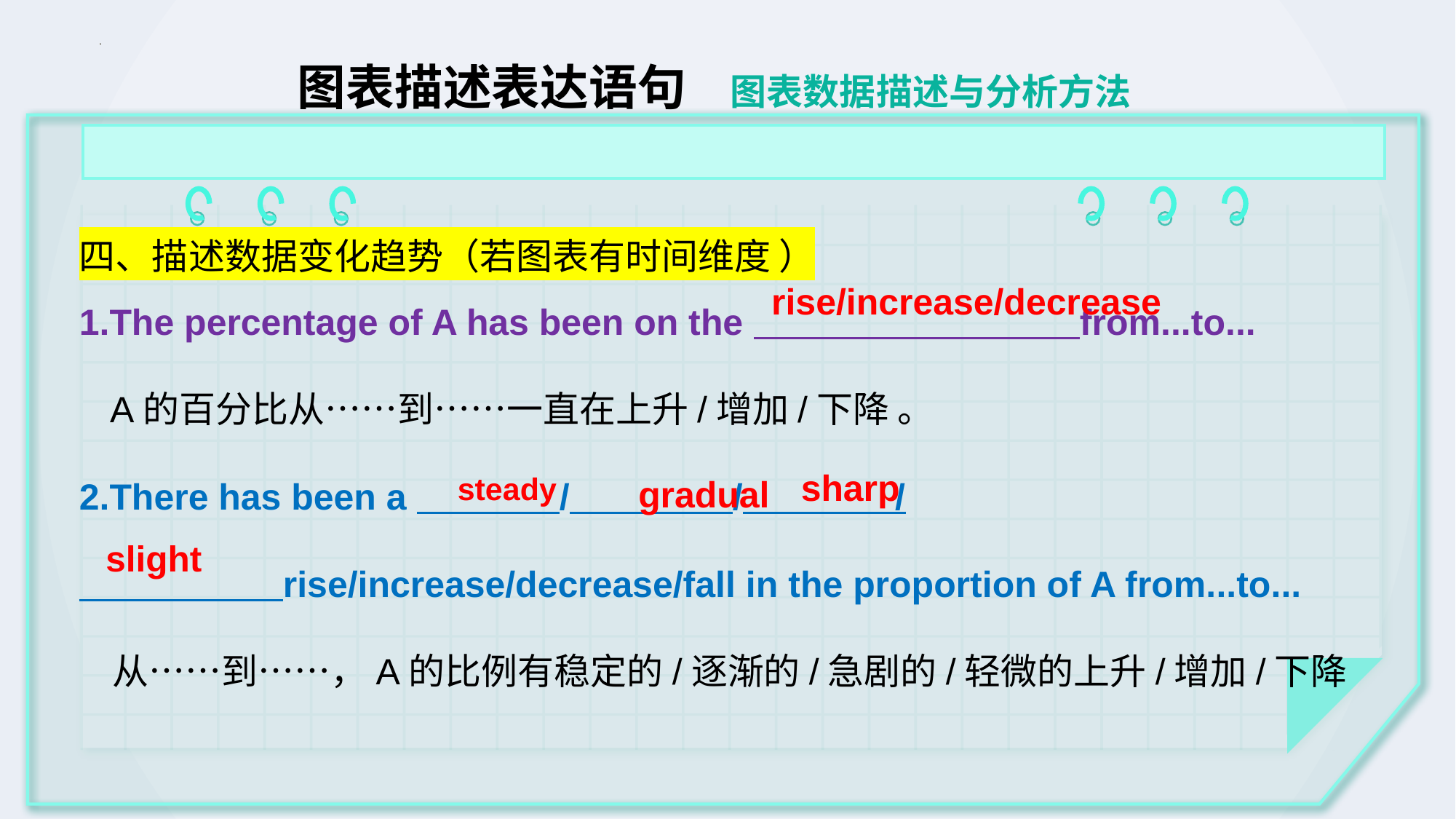

# 图表描述表达语句    图表数据描述与分析方法

四、描述数据变化趋势（若图表有时间维度 ）
1.The percentage of A has been on the                                 from...to...
   A的百分比从……到……一直在上升/增加/下降 。
2.There has been a               /                /               /
                    rise/increase/decrease/fall in the proportion of A from...to...
   从……到……，A的比例有稳定的/逐渐的/急剧的/轻微的上升/增加/下降

rise/increase/decrease
sharp
gradual
steady
slight